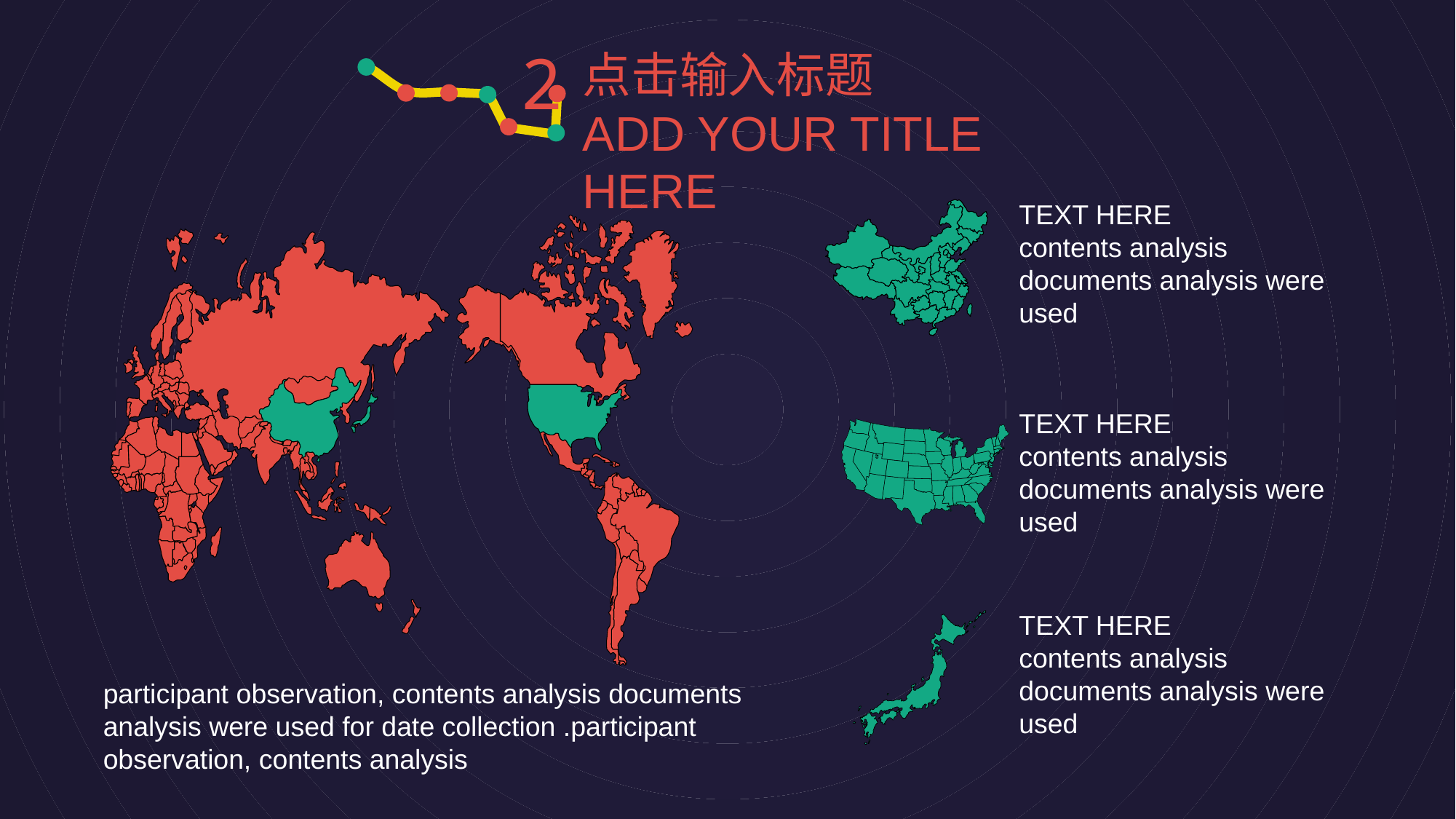

2
点击输入标题
ADD YOUR TITLE HERE

TEXT HERE
contents analysis documents analysis were used

TEXT HERE
contents analysis documents analysis were used

TEXT HERE
contents analysis documents analysis were used

participant observation, contents analysis documents analysis were used for date collection .participant observation, contents analysis